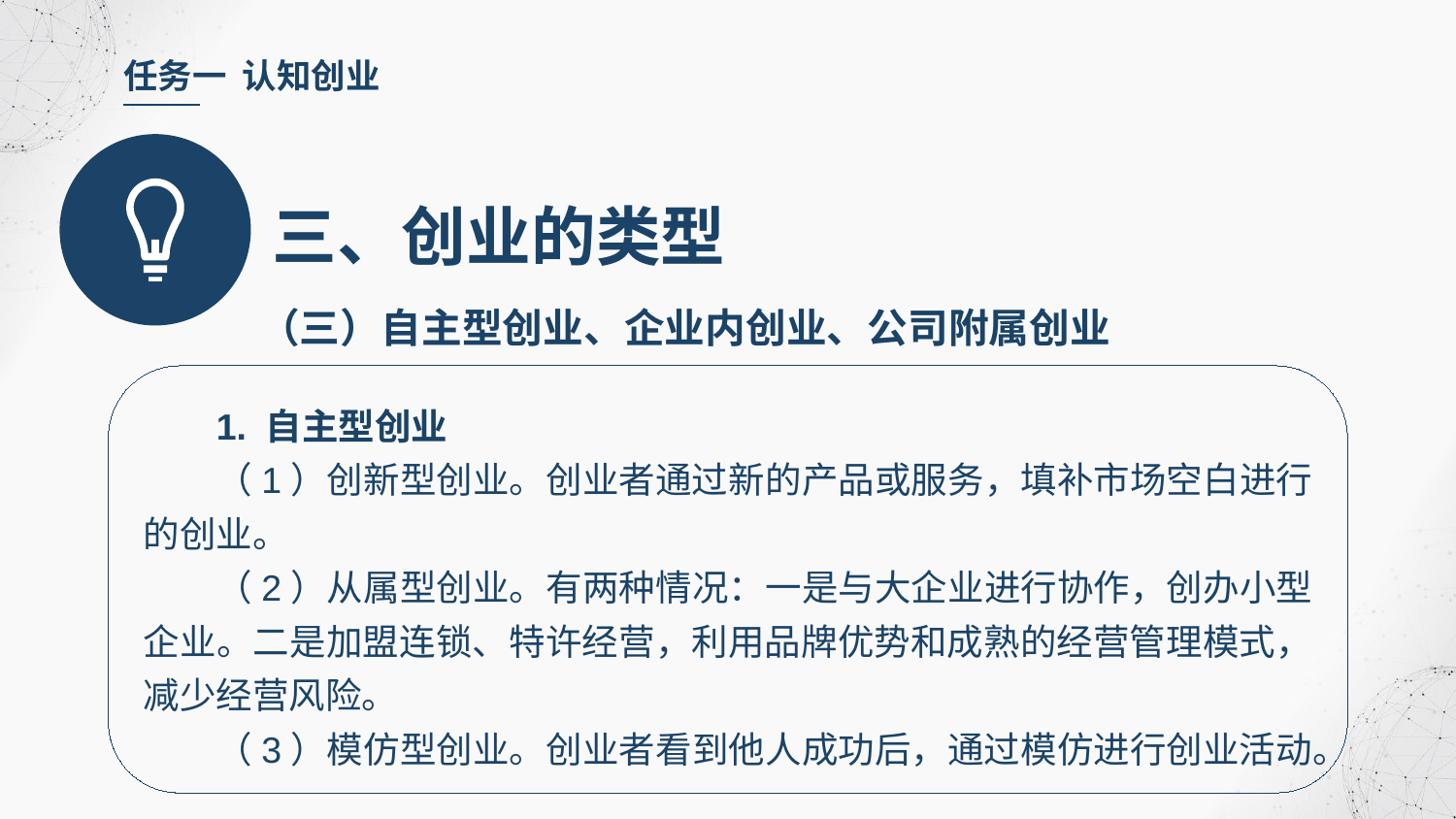

任务一  认知创业

三、创业的类型
（三）自主型创业、企业内创业、公司附属创业
1. 自主型创业
（1）创新型创业。创业者通过新的产品或服务，填补市场空白进行的创业。
（2）从属型创业。有两种情况：一是与大企业进行协作，创办小型企业。二是加盟连锁、特许经营，利用品牌优势和成熟的经营管理模式，减少经营风险。
（3）模仿型创业。创业者看到他人成功后，通过模仿进行创业活动。